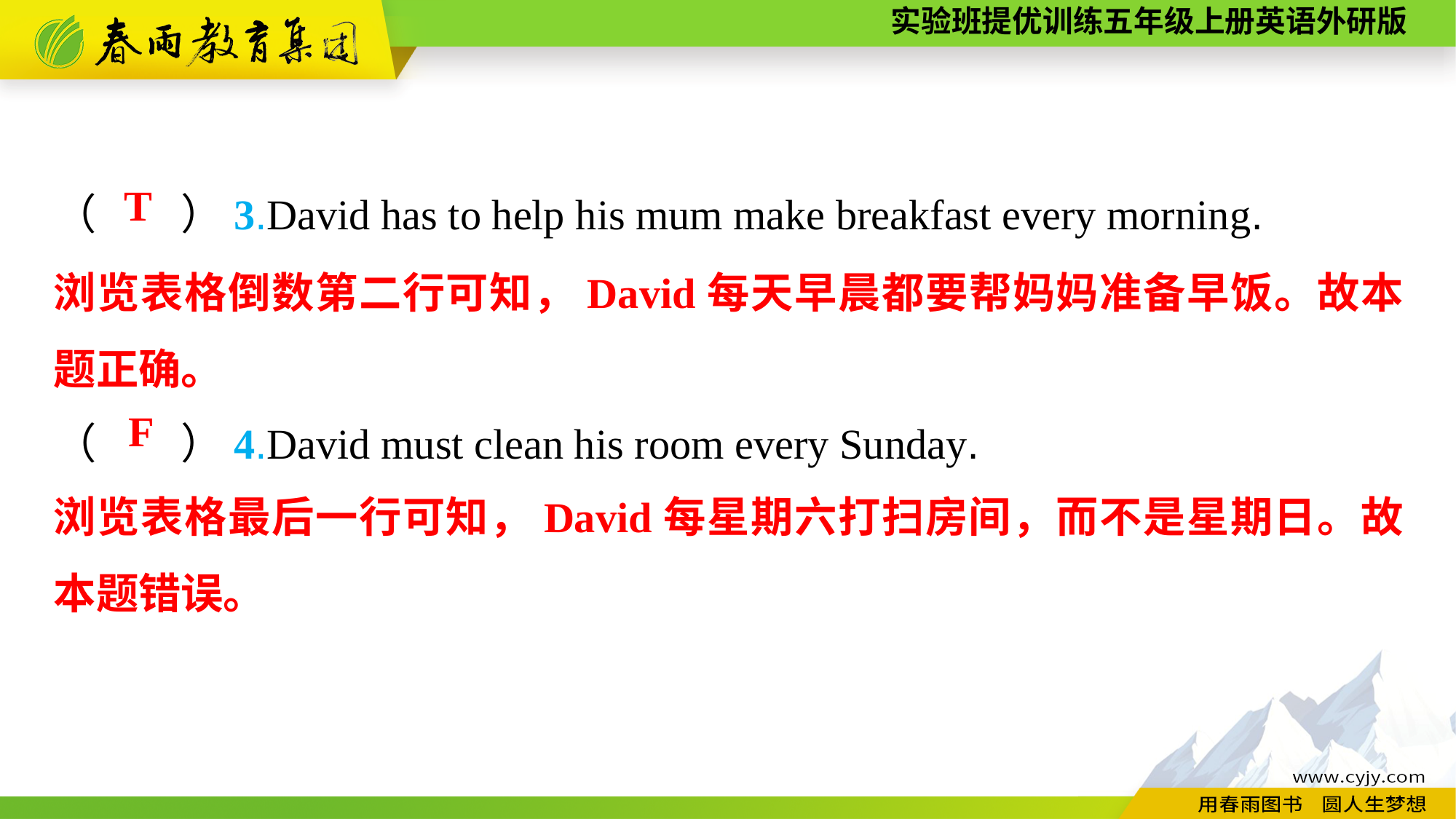

（　　）3.David has to help his mum make breakfast every morning.

（　　）4.David must clean his room every Sunday.
T
浏览表格倒数第二行可知，David每天早晨都要帮妈妈准备早饭。故本题正确。
F
浏览表格最后一行可知，David每星期六打扫房间，而不是星期日。故本题错误。